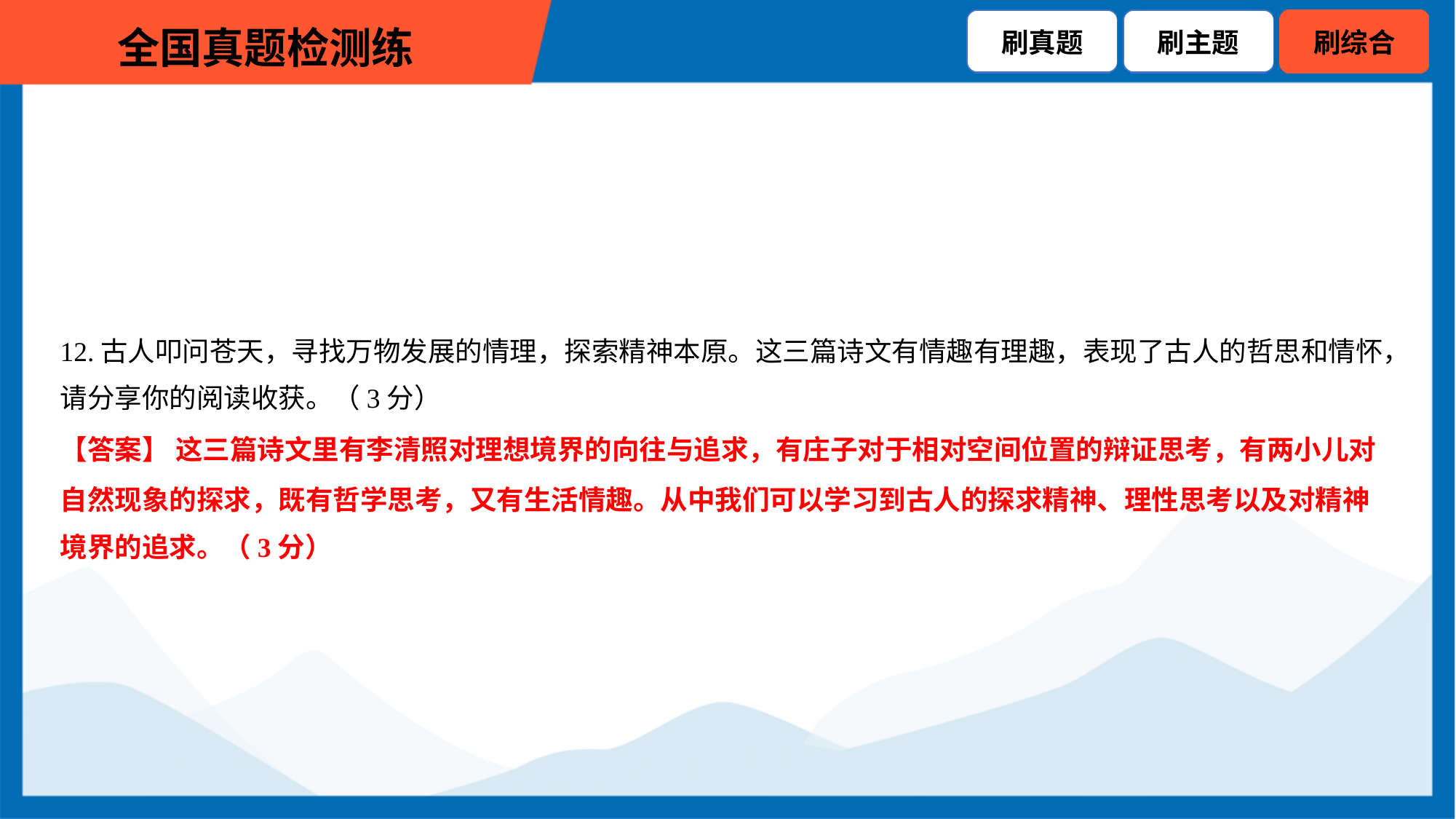

12.古人叩问苍天，寻找万物发展的情理，探索精神本原。这三篇诗文有情趣有理趣，表现了古人的哲思和情怀，
请分享你的阅读收获。（3分）
【答案】 这三篇诗文里有李清照对理想境界的向往与追求，有庄子对于相对空间位置的辩证思考，有两小儿对
自然现象的探求，既有哲学思考，又有生活情趣。从中我们可以学习到古人的探求精神、理性思考以及对精神
境界的追求。（3分）